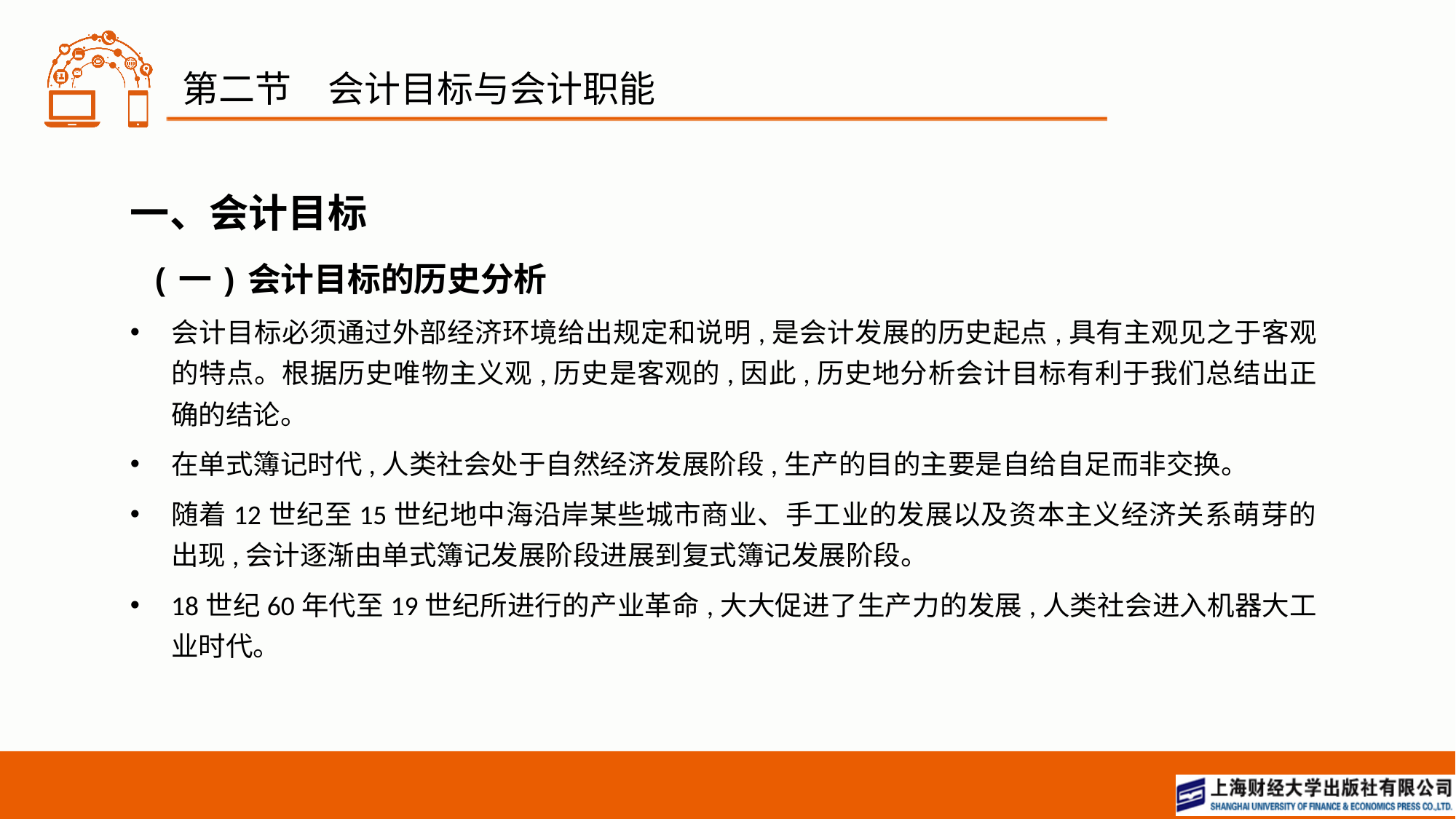

# 第二节　会计目标与会计职能
一、会计目标
 (一)会计目标的历史分析
会计目标必须通过外部经济环境给出规定和说明,是会计发展的历史起点,具有主观见之于客观的特点。根据历史唯物主义观,历史是客观的,因此,历史地分析会计目标有利于我们总结出正确的结论。
在单式簿记时代,人类社会处于自然经济发展阶段,生产的目的主要是自给自足而非交换。
随着12世纪至15世纪地中海沿岸某些城市商业、手工业的发展以及资本主义经济关系萌芽的出现,会计逐渐由单式簿记发展阶段进展到复式簿记发展阶段。
18世纪60年代至19世纪所进行的产业革命,大大促进了生产力的发展,人类社会进入机器大工业时代。